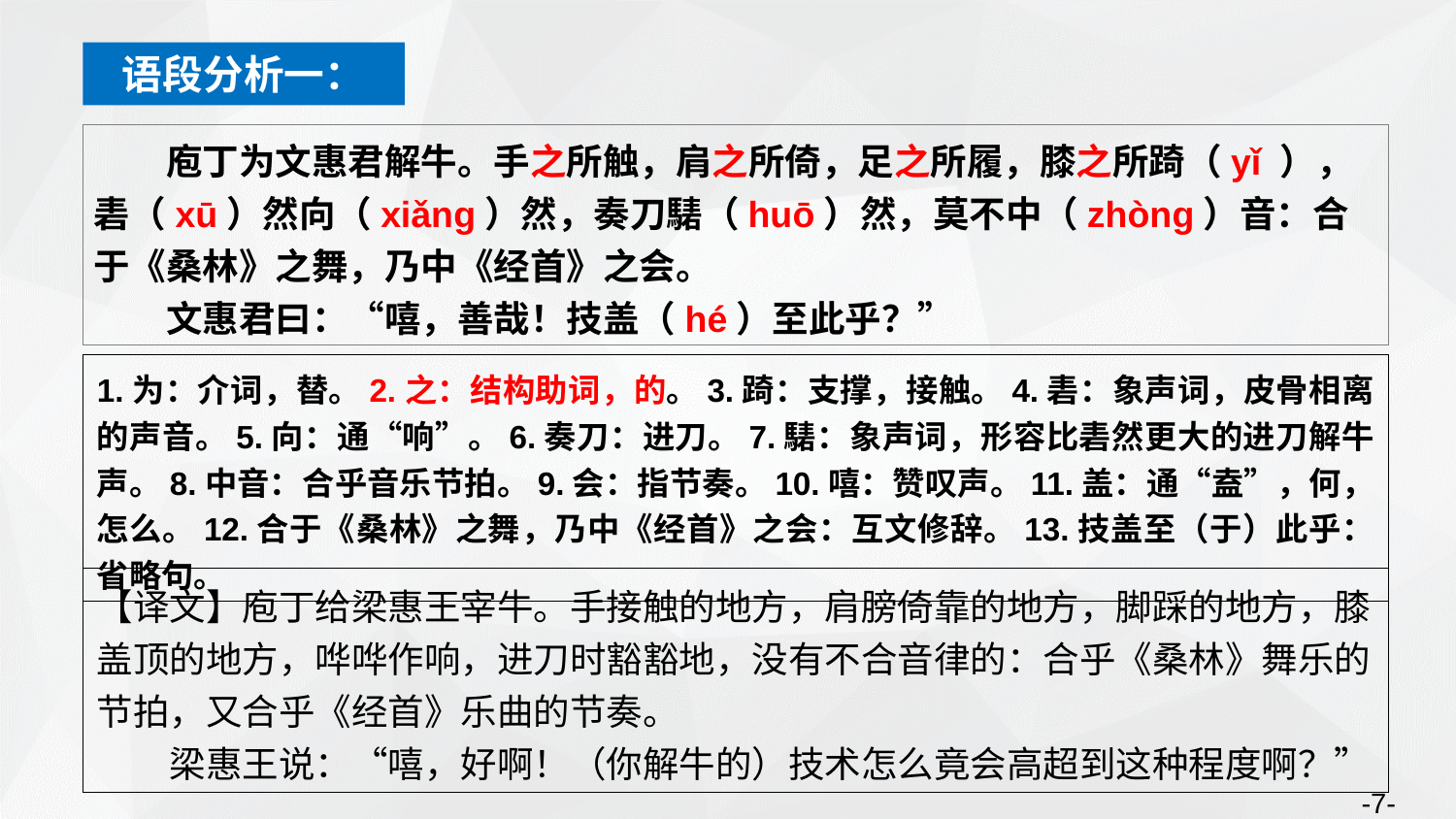

语段分析一：
庖丁为文惠君解牛。手之所触，肩之所倚，足之所履，膝之所踦（yǐ ），砉（xū）然向（xiǎng）然，奏刀騞（huō）然，莫不中（zhòng）音：合于《桑林》之舞，乃中《经首》之会。
文惠君曰：“嘻，善哉！技盖（hé）至此乎？”
1.为：介词，替。2.之：结构助词，的。3.踦：支撑，接触。4.砉：象声词，皮骨相离的声音。5.向：通“响”。6.奏刀：进刀。7.騞：象声词，形容比砉然更大的进刀解牛声。8.中音：合乎音乐节拍。9.会：指节奏。10.嘻：赞叹声。11.盖：通“盍”，何，怎么。12.合于《桑林》之舞，乃中《经首》之会：互文修辞。13.技盖至（于）此乎：省略句。
【译文】庖丁给梁惠王宰牛。手接触的地方，肩膀倚靠的地方，脚踩的地方，膝盖顶的地方，哗哗作响，进刀时豁豁地，没有不合音律的：合乎《桑林》舞乐的节拍，又合乎《经首》乐曲的节奏。
梁惠王说：“嘻，好啊！（你解牛的）技术怎么竟会高超到这种程度啊？”
-7-